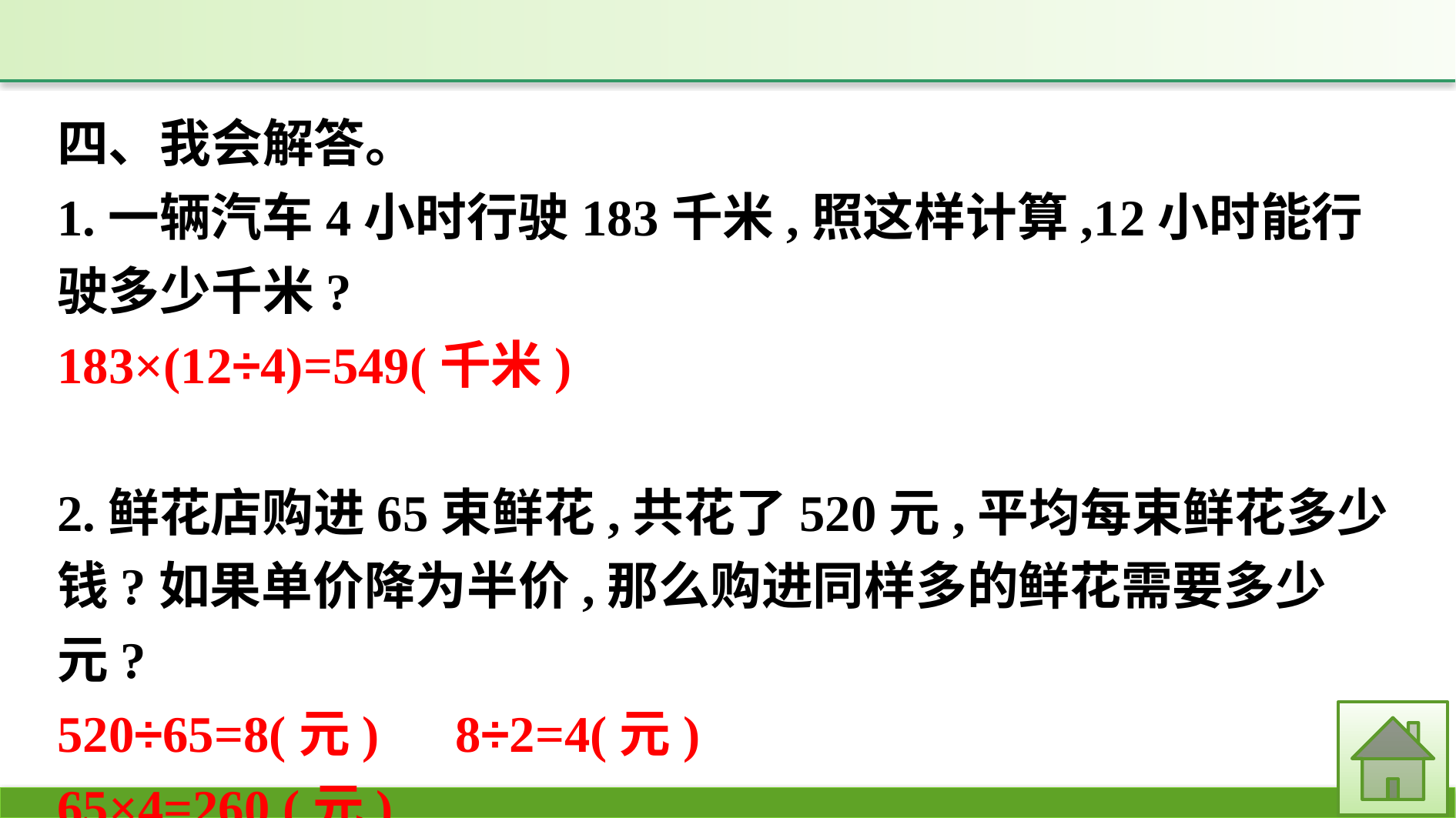

四、我会解答。
1.一辆汽车4小时行驶183千米,照这样计算,12小时能行驶多少千米?
183×(12÷4)=549(千米)

2.鲜花店购进65束鲜花,共花了520元,平均每束鲜花多少钱?如果单价降为半价,那么购进同样多的鲜花需要多少元?
520÷65=8(元)　8÷2=4(元)
65×4=260 (元)